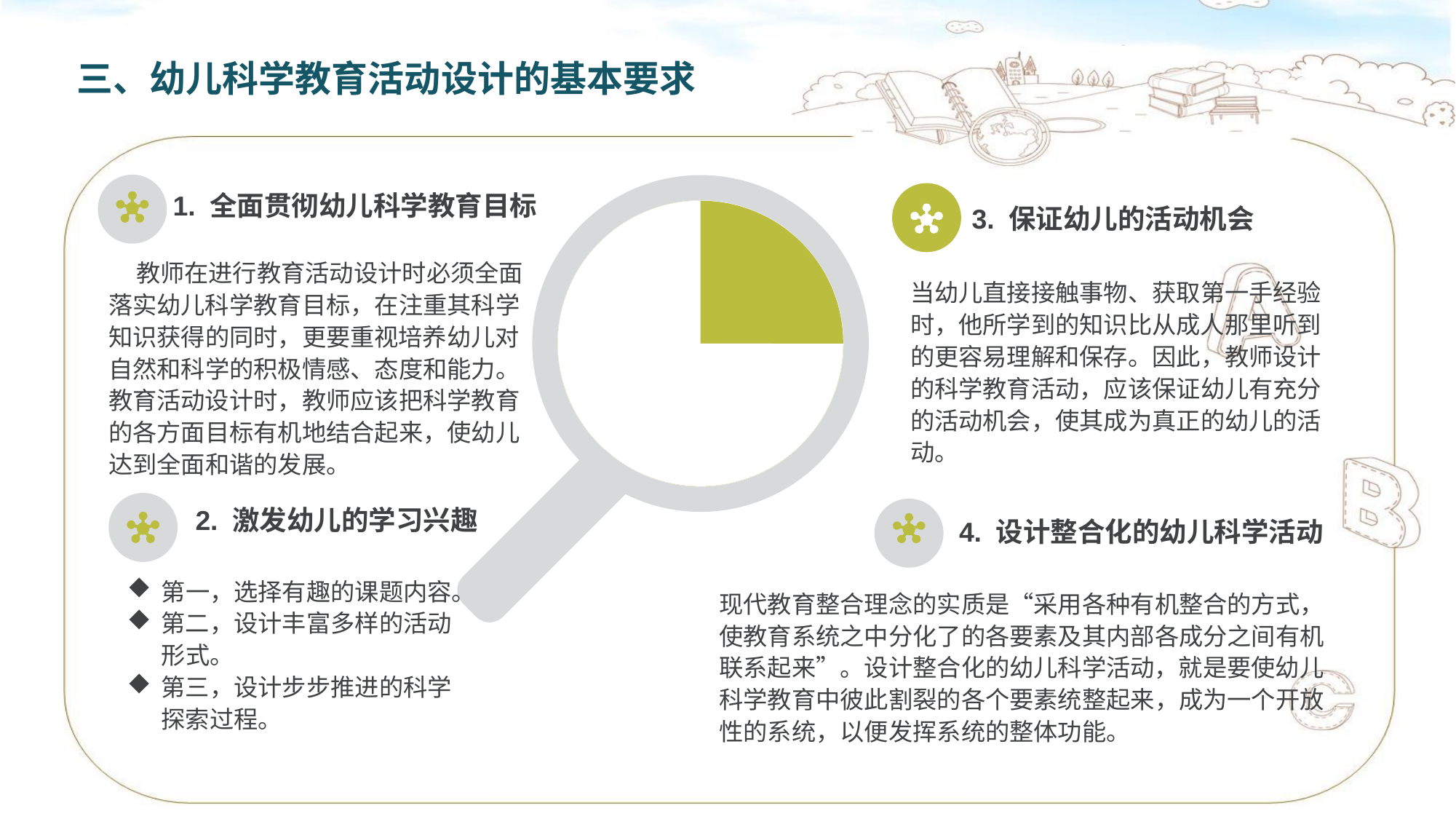

三、幼儿科学教育活动设计的基本要求

1. 全面贯彻幼儿科学教育目标
3. 保证幼儿的活动机会
    教师在进行教育活动设计时必须全面落实幼儿科学教育目标，在注重其科学知识获得的同时，更要重视培养幼儿对自然和科学的积极情感、态度和能力。教育活动设计时，教师应该把科学教育的各方面目标有机地结合起来，使幼儿达到全面和谐的发展。
当幼儿直接接触事物、获取第一手经验时，他所学到的知识比从成人那里听到的更容易理解和保存。因此，教师设计的科学教育活动，应该保证幼儿有充分的活动机会，使其成为真正的幼儿的活动。

2. 激发幼儿的学习兴趣
4. 设计整合化的幼儿科学活动
第一，选择有趣的课题内容。
第二，设计丰富多样的活动形式。
第三，设计步步推进的科学探索过程。
现代教育整合理念的实质是“采用各种有机整合的方式，使教育系统之中分化了的各要素及其内部各成分之间有机联系起来”。设计整合化的幼儿科学活动，就是要使幼儿科学教育中彼此割裂的各个要素统整起来，成为一个开放性的系统，以便发挥系统的整体功能。